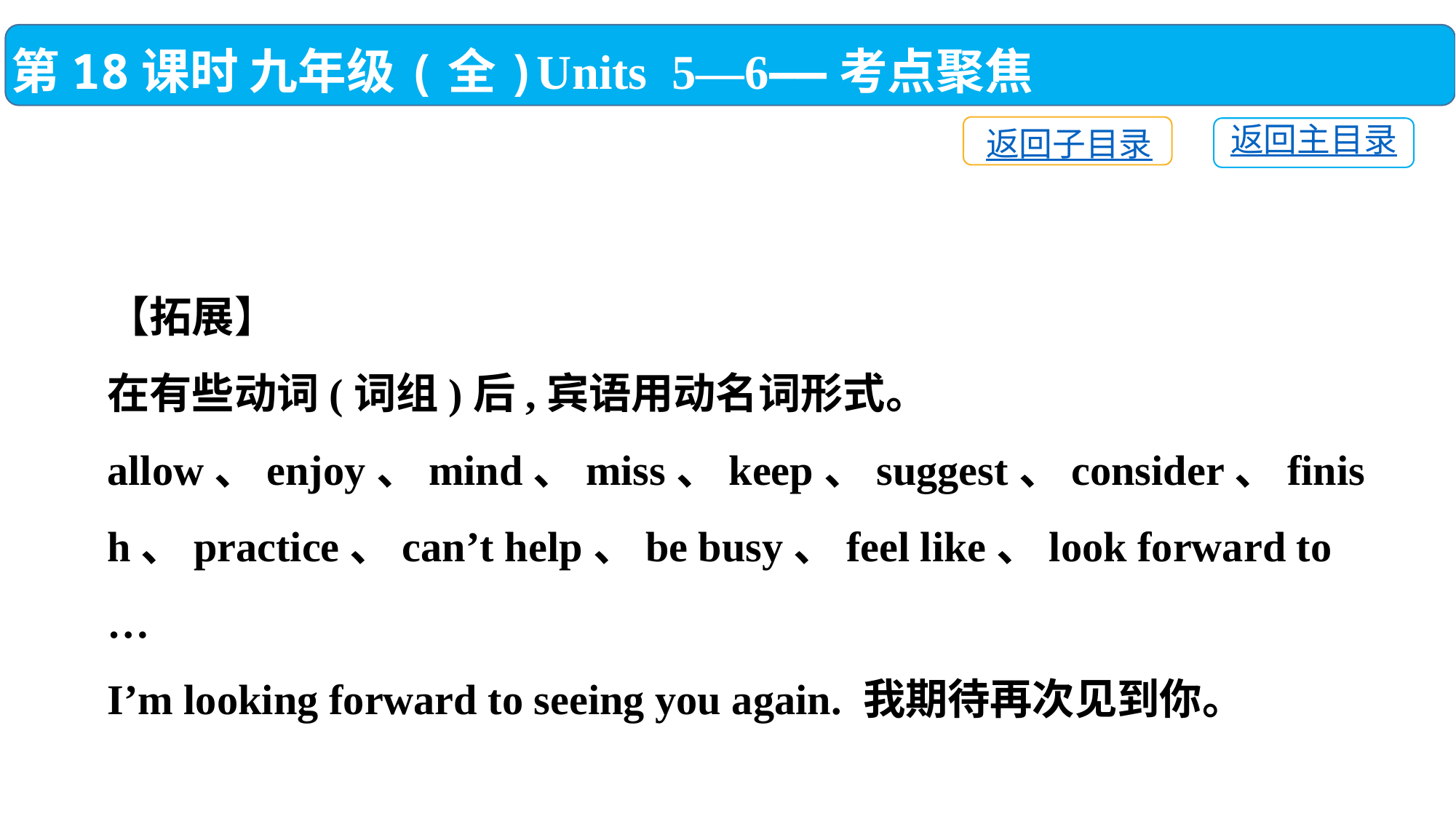

第18课时 九年级(全)Units  5—6——考点聚焦

返回子目录
返回主目录

【拓展】
在有些动词(词组)后,宾语用动名词形式。
allow、enjoy、mind、miss、keep、suggest、consider、finish、practice、can’t help、be busy、feel like、look forward to …
I’m looking forward to seeing you again. 我期待再次见到你。